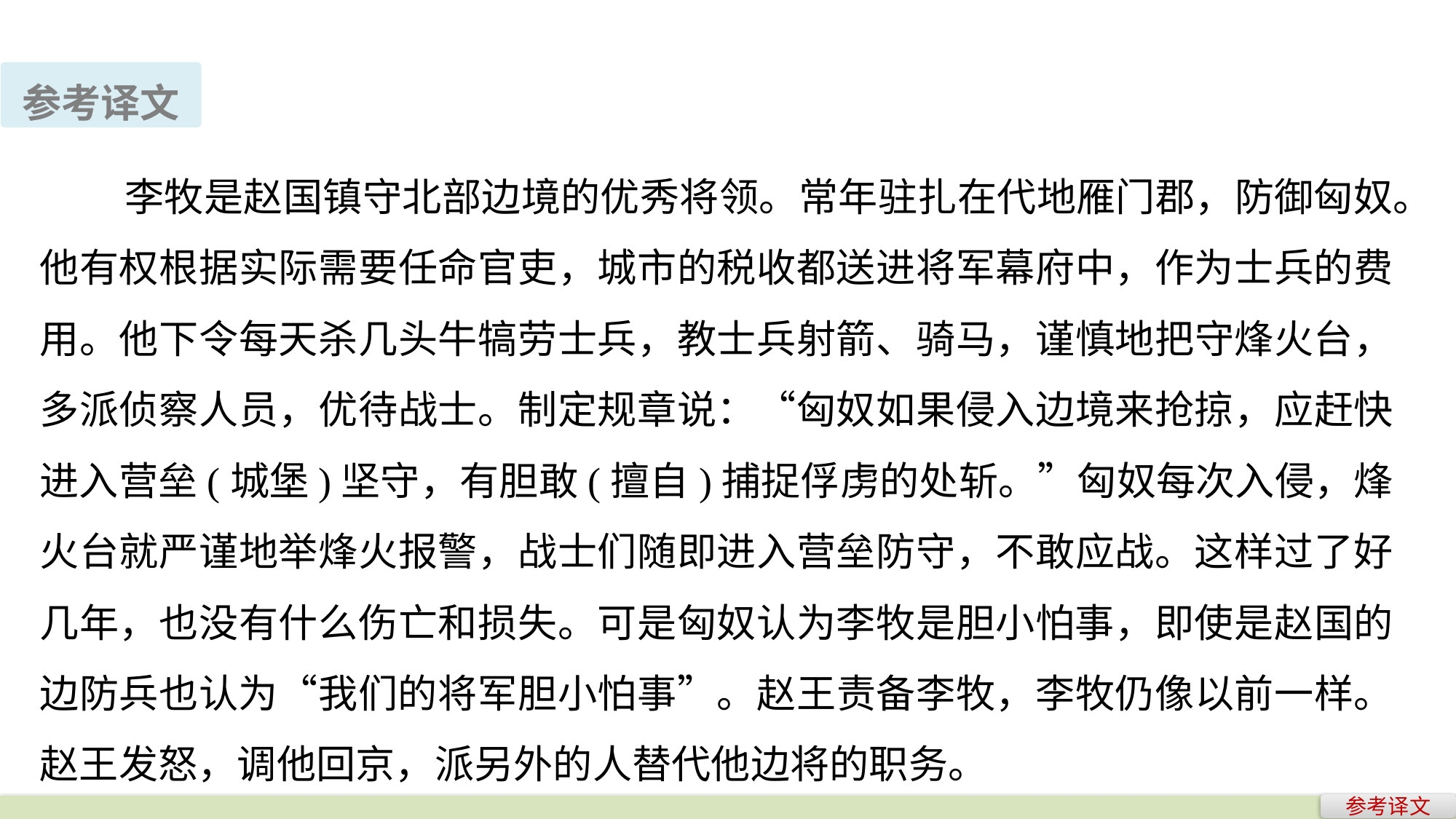

参考译文
李牧是赵国镇守北部边境的优秀将领。常年驻扎在代地雁门郡，防御匈奴。他有权根据实际需要任命官吏，城市的税收都送进将军幕府中，作为士兵的费用。他下令每天杀几头牛犒劳士兵，教士兵射箭、骑马，谨慎地把守烽火台，多派侦察人员，优待战士。制定规章说：“匈奴如果侵入边境来抢掠，应赶快进入营垒(城堡)坚守，有胆敢(擅自)捕捉俘虏的处斩。”匈奴每次入侵，烽火台就严谨地举烽火报警，战士们随即进入营垒防守，不敢应战。这样过了好几年，也没有什么伤亡和损失。可是匈奴认为李牧是胆小怕事，即使是赵国的边防兵也认为“我们的将军胆小怕事”。赵王责备李牧，李牧仍像以前一样。赵王发怒，调他回京，派另外的人替代他边将的职务。
参考译文